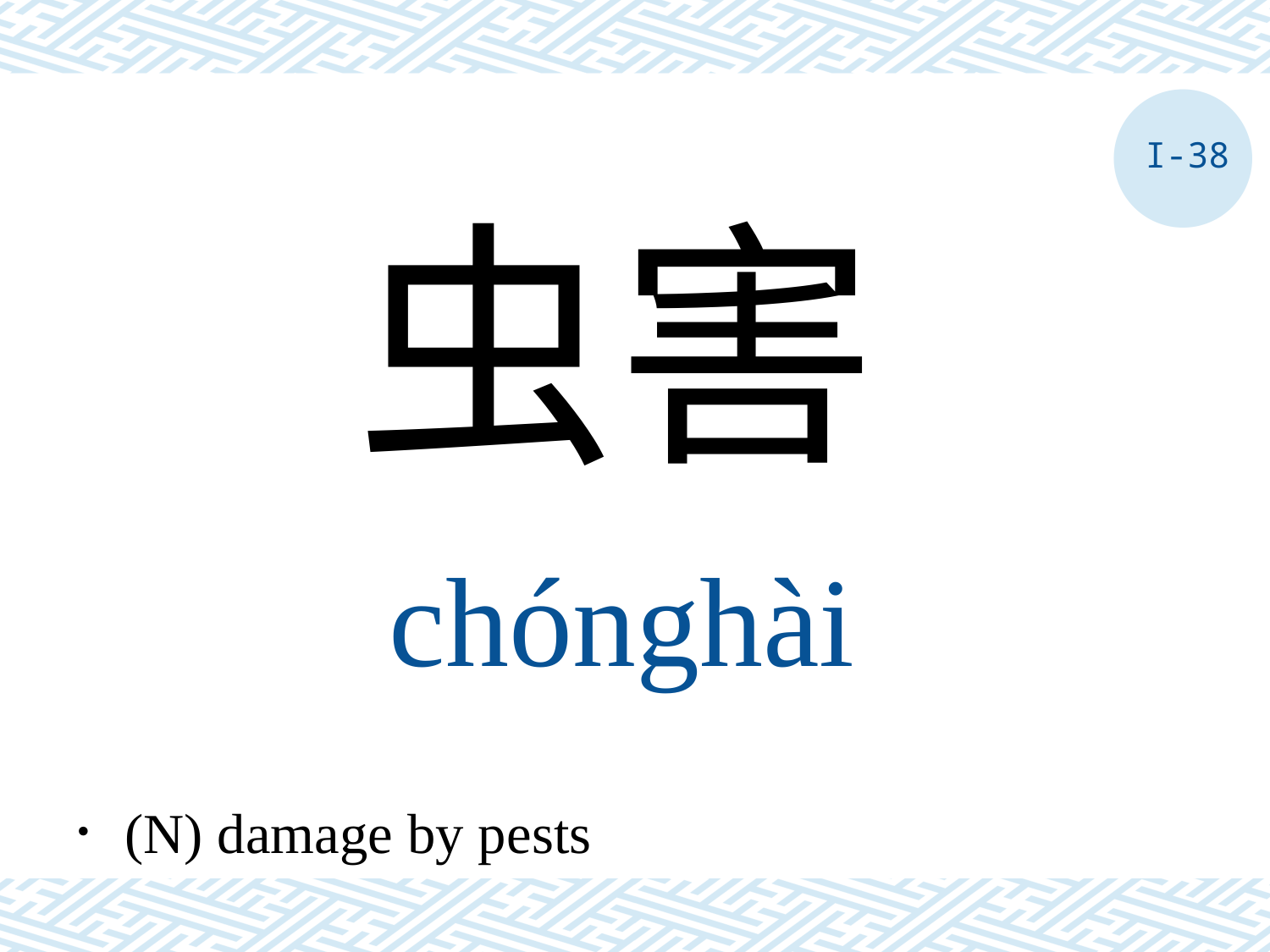

I-38

虫害
chónghài
．(N) damage by pests